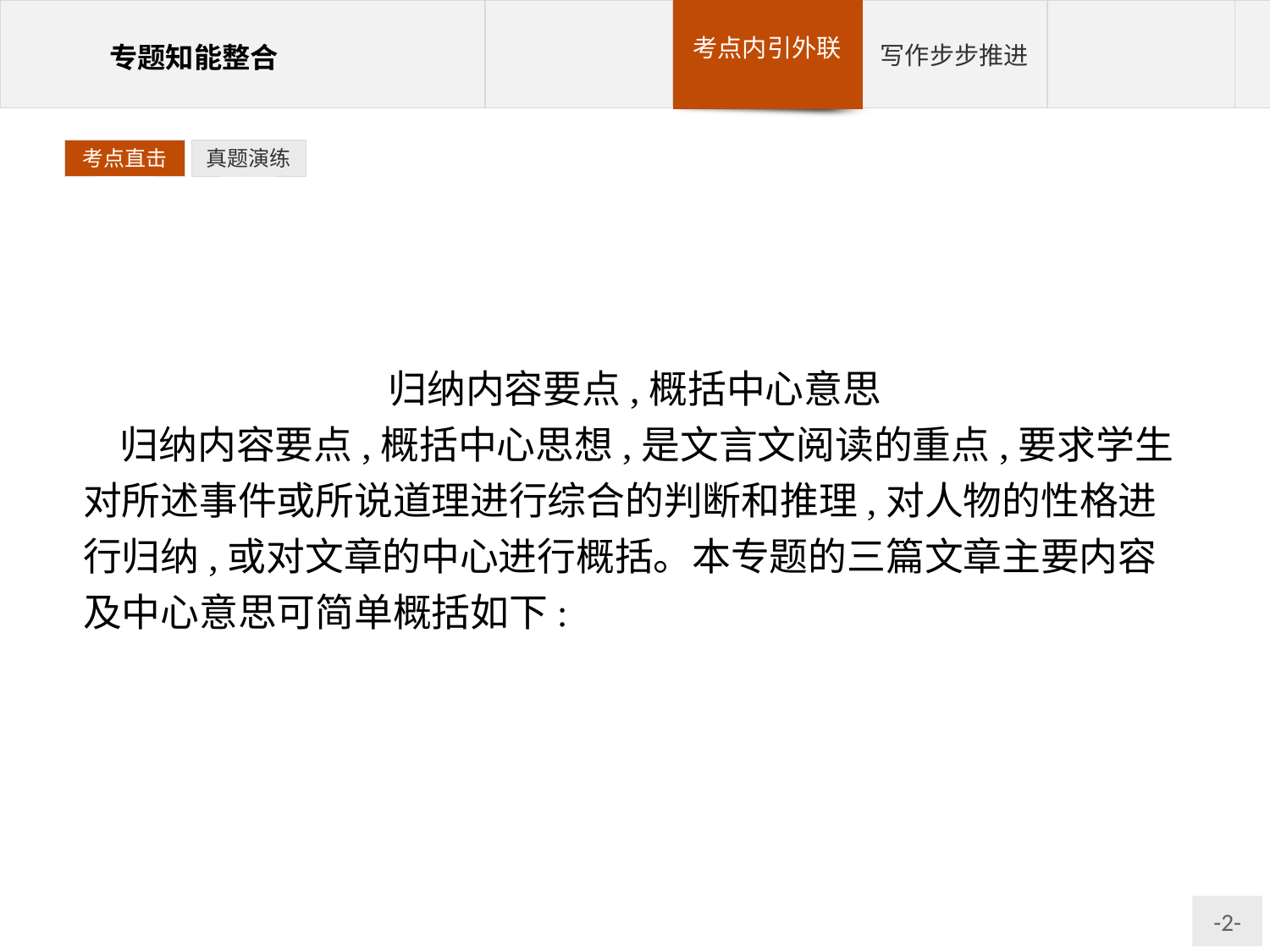

考点直击
真题演练
归纳内容要点,概括中心意思
归纳内容要点,概括中心思想,是文言文阅读的重点,要求学生对所述事件或所说道理进行综合的判断和推理,对人物的性格进行归纳,或对文章的中心进行概括。本专题的三篇文章主要内容及中心意思可简单概括如下: